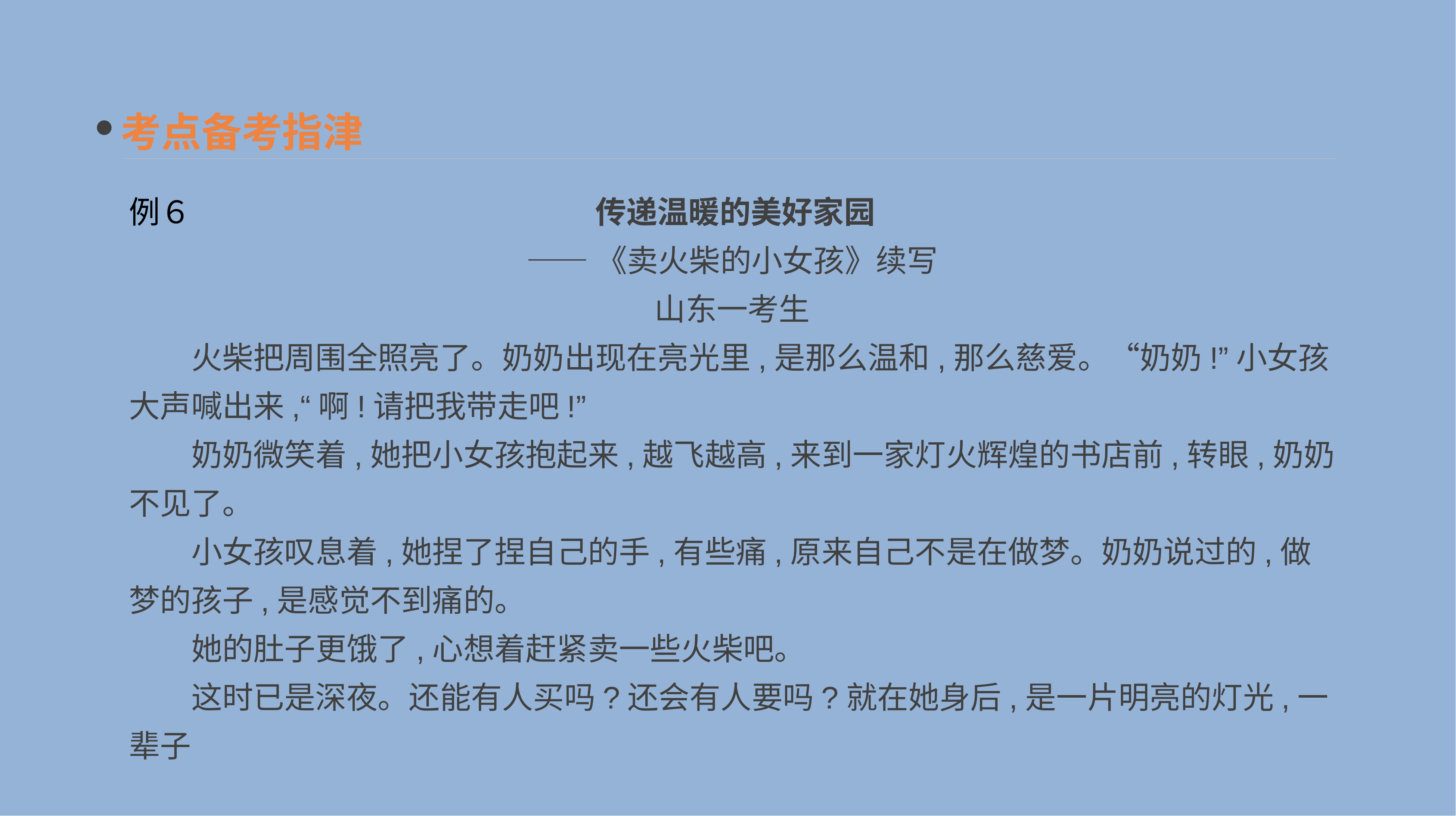

考点备考指津

例６　　　　　　　　　　　　　传递温暖的美好家园
——《卖火柴的小女孩》续写
山东一考生
　　火柴把周围全照亮了。奶奶出现在亮光里,是那么温和,那么慈爱。“奶奶!”小女孩大声喊出来,“啊!请把我带走吧!”
　　奶奶微笑着,她把小女孩抱起来,越飞越高,来到一家灯火辉煌的书店前,转眼,奶奶不见了。
　　小女孩叹息着,她捏了捏自己的手,有些痛,原来自己不是在做梦。奶奶说过的,做梦的孩子,是感觉不到痛的。
　　她的肚子更饿了,心想着赶紧卖一些火柴吧。
　　这时已是深夜。还能有人买吗?还会有人要吗?就在她身后,是一片明亮的灯光,一辈子